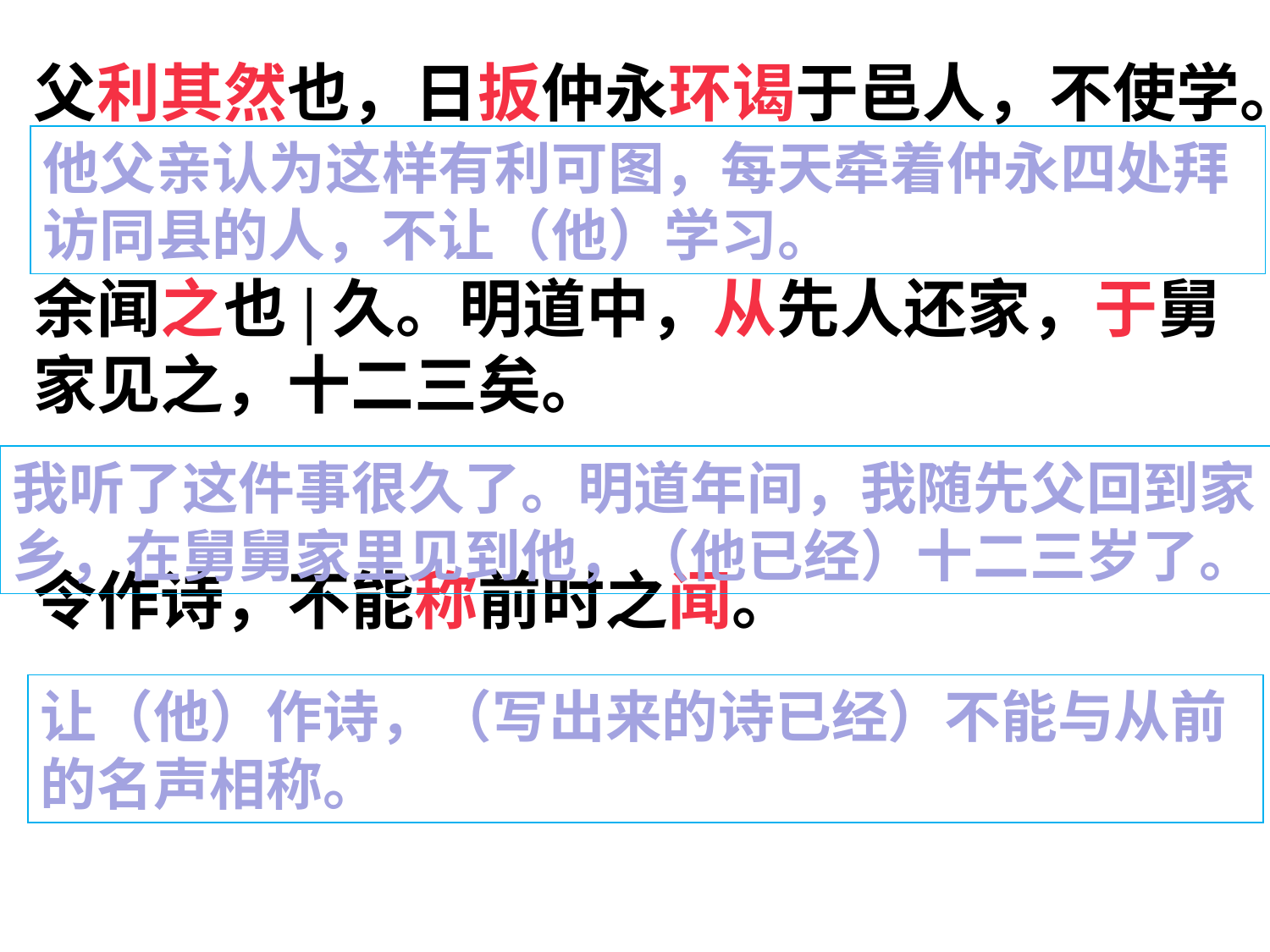

父利其然也，日扳仲永环谒于邑人，不使学。

余闻之也|久。明道中，从先人还家，于舅家见之，十二三矣。

令作诗，不能称前时之闻。
他父亲认为这样有利可图，每天牵着仲永四处拜访同县的人，不让（他）学习。
我听了这件事很久了。明道年间，我随先父回到家乡，在舅舅家里见到他，（他已经）十二三岁了。
让（他）作诗，（写出来的诗已经）不能与从前的名声相称。